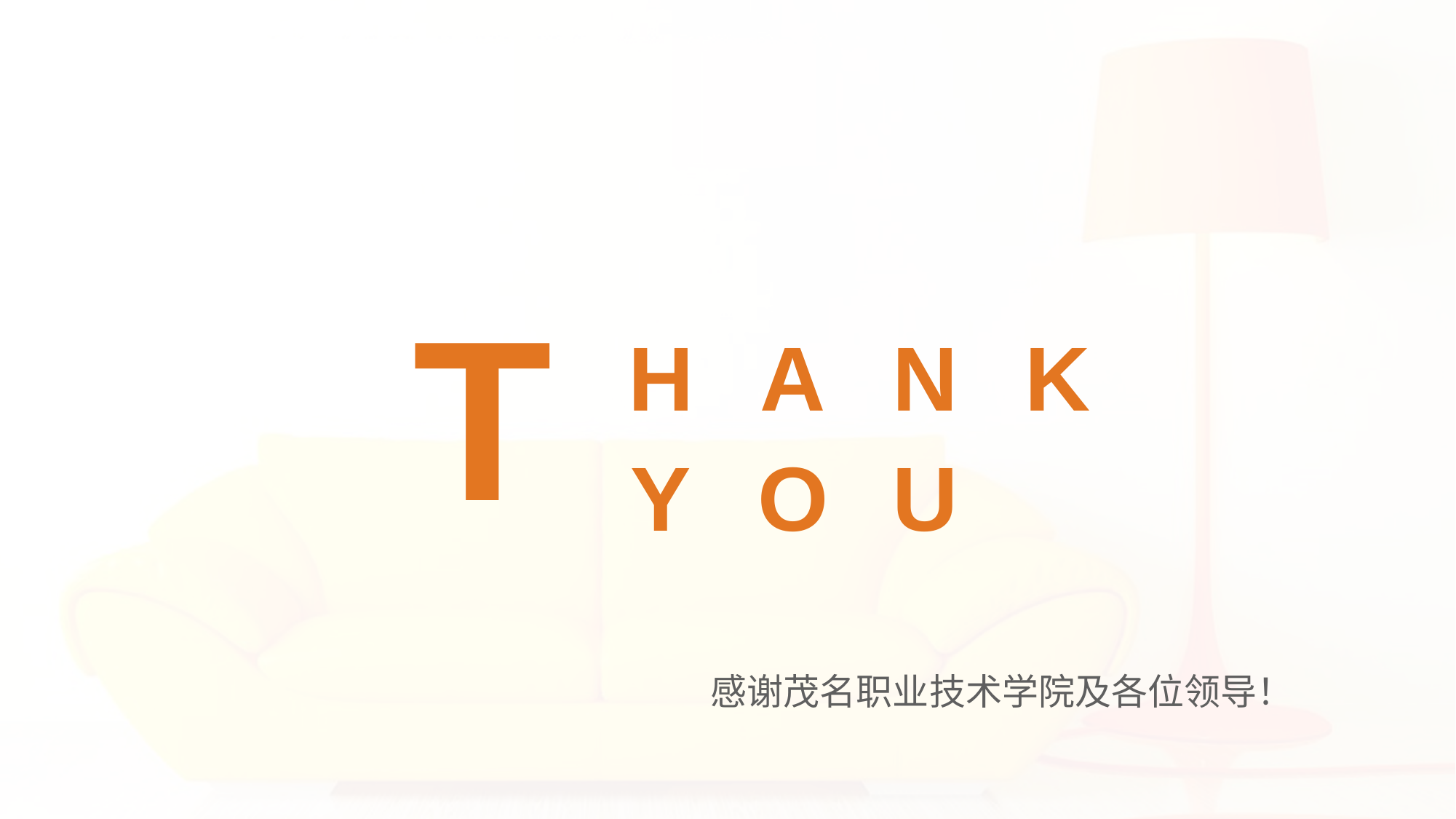

T
H
A
N
K
Y
O
U
感谢茂名职业技术学院及各位领导！